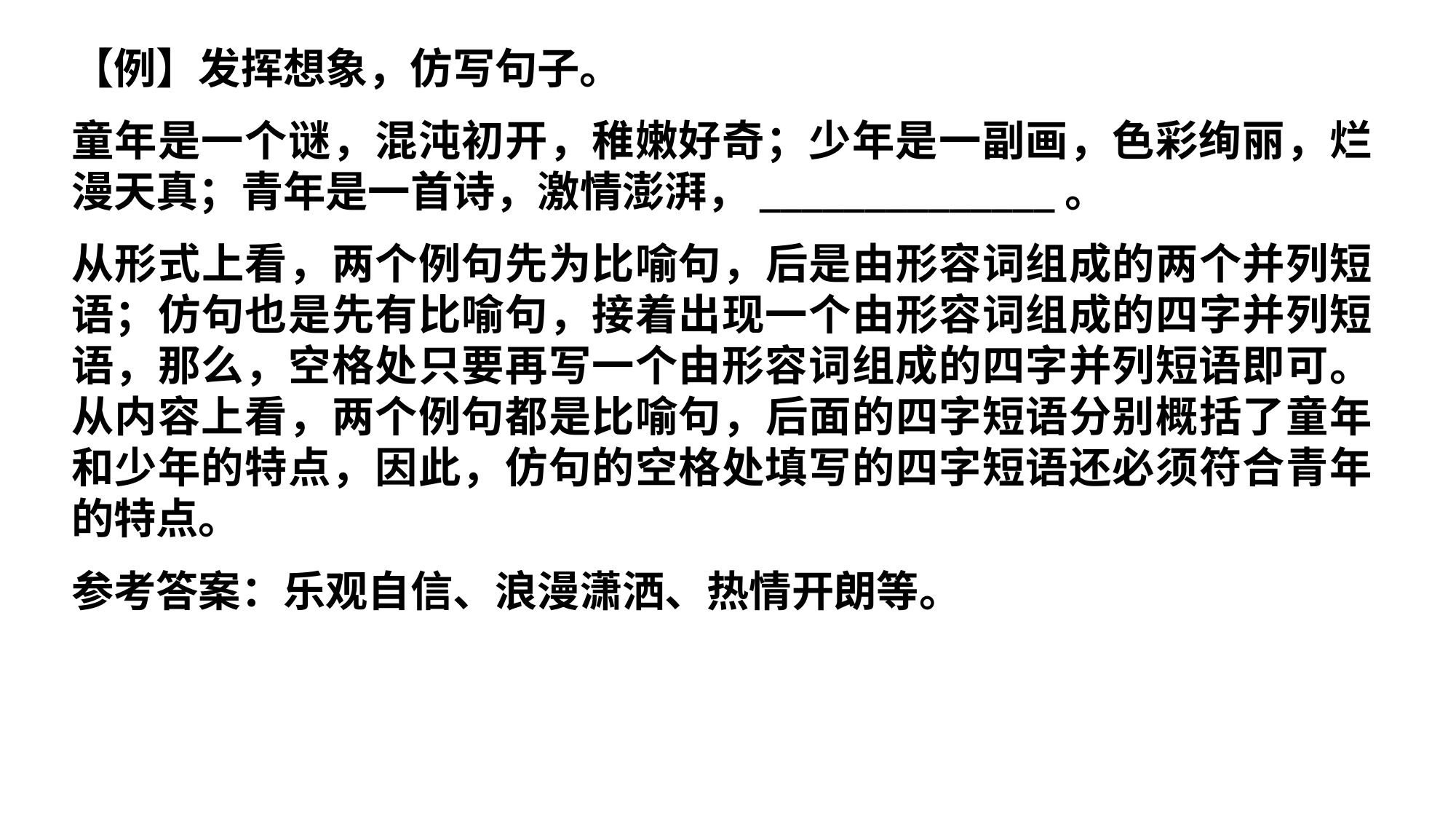

【例】发挥想象，仿写句子。
童年是一个谜，混沌初开，稚嫩好奇；少年是一副画，色彩绚丽，烂漫天真；青年是一首诗，激情澎湃，______________。
从形式上看，两个例句先为比喻句，后是由形容词组成的两个并列短语；仿句也是先有比喻句，接着出现一个由形容词组成的四字并列短语，那么，空格处只要再写一个由形容词组成的四字并列短语即可。从内容上看，两个例句都是比喻句，后面的四字短语分别概括了童年和少年的特点，因此，仿句的空格处填写的四字短语还必须符合青年的特点。
参考答案：乐观自信、浪漫潇洒、热情开朗等。